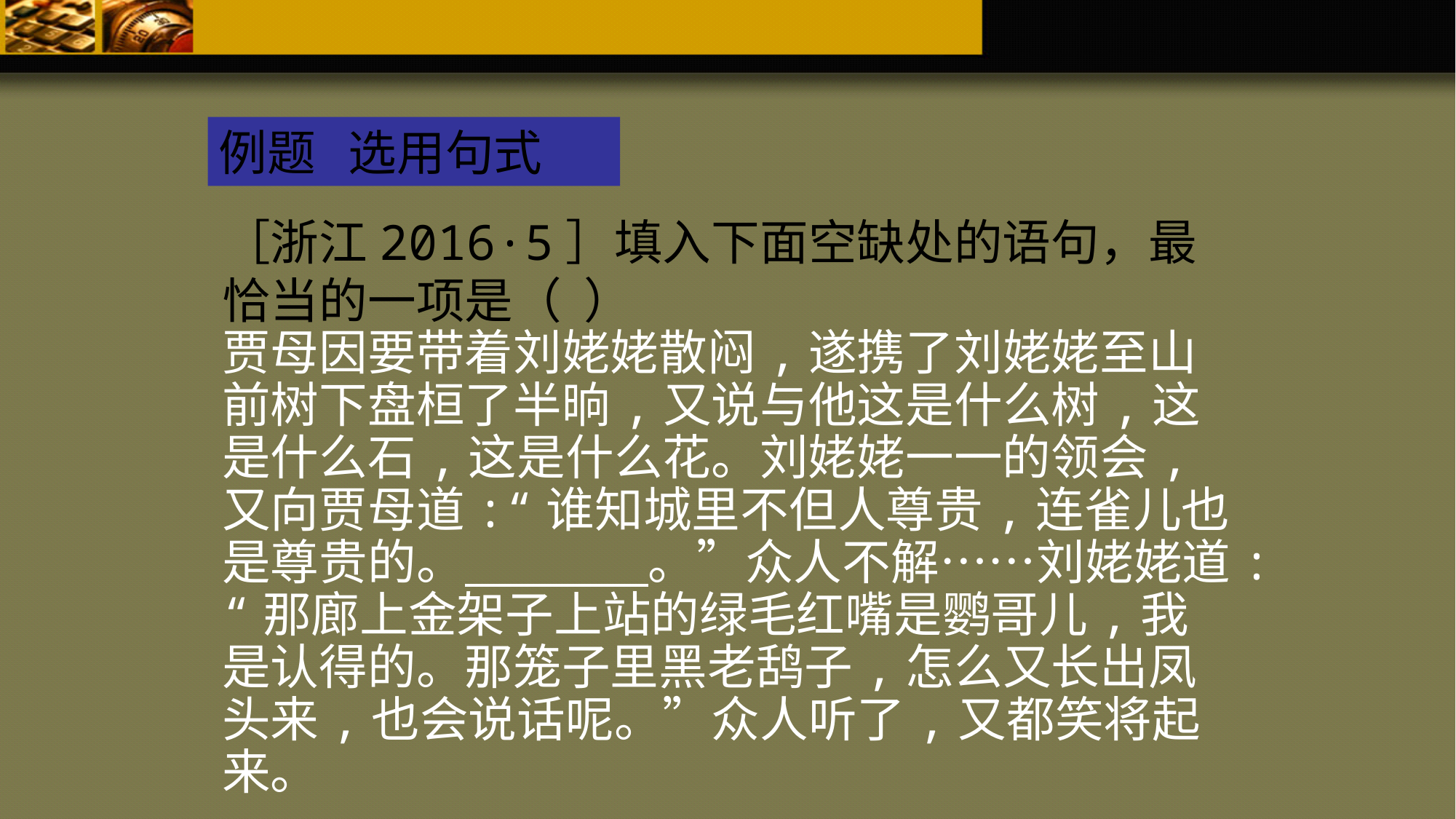

例题   选用句式
［浙江2016·5］填入下面空缺处的语句，最恰当的一项是（  ）
贾母因要带着刘姥姥散闷,遂携了刘姥姥至山前树下盘桓了半晌,又说与他这是什么树,这是什么石,这是什么花。刘姥姥一一的领会,又向贾母道:“谁知城里不但人尊贵,连雀儿也是尊贵的。                  。”众人不解……刘姥姥道:“那廊上金架子上站的绿毛红嘴是鹦哥儿,我是认得的。那笼子里黑老鸹子,怎么又长出凤头来,也会说话呢。”众人听了,又都笑将起来。